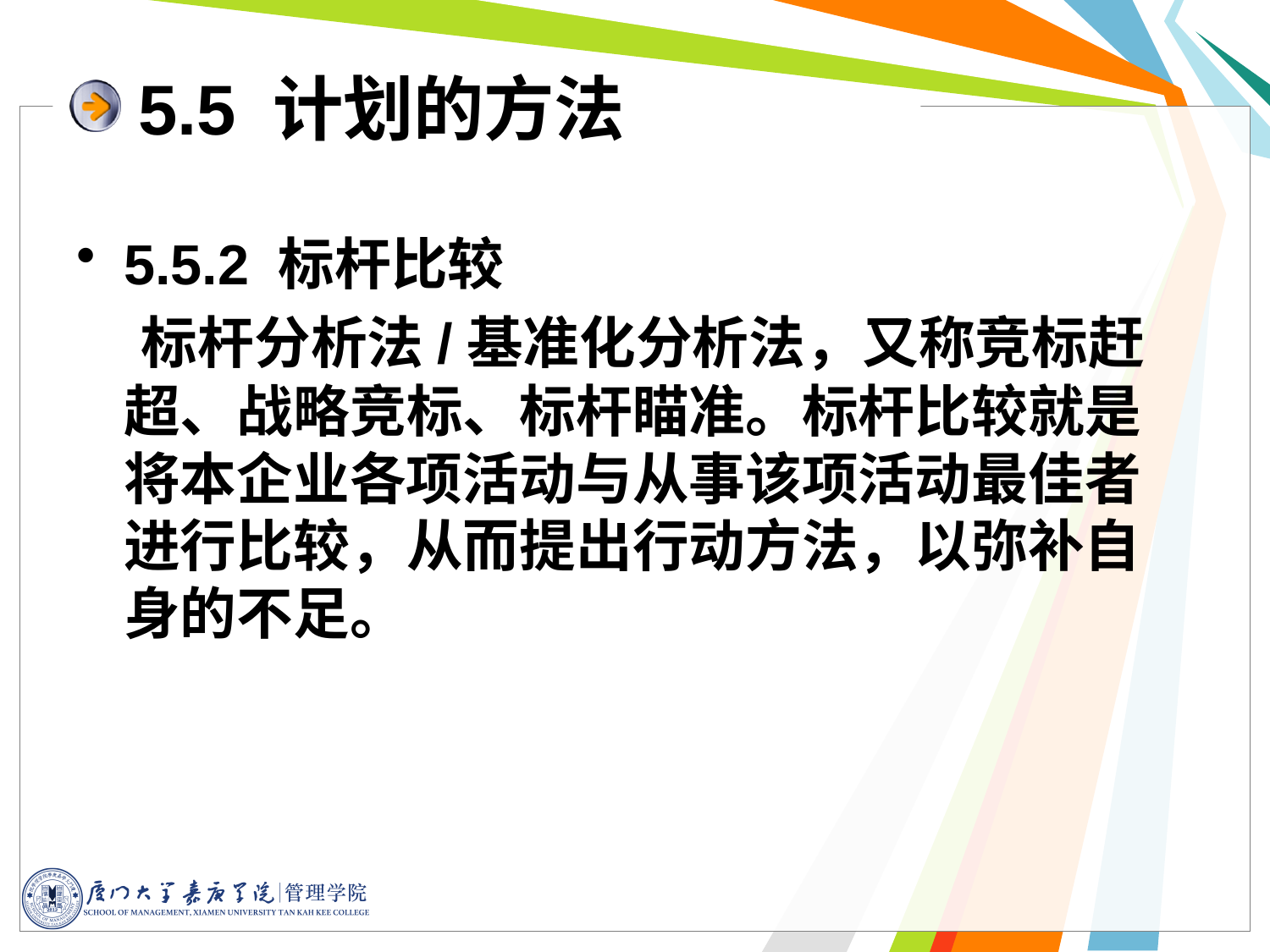

5.5 计划的方法
5.5.2 标杆比较
    标杆分析法/基准化分析法，又称竞标赶超、战略竞标、标杆瞄准。标杆比较就是将本企业各项活动与从事该项活动最佳者进行比较，从而提出行动方法，以弥补自身的不足。